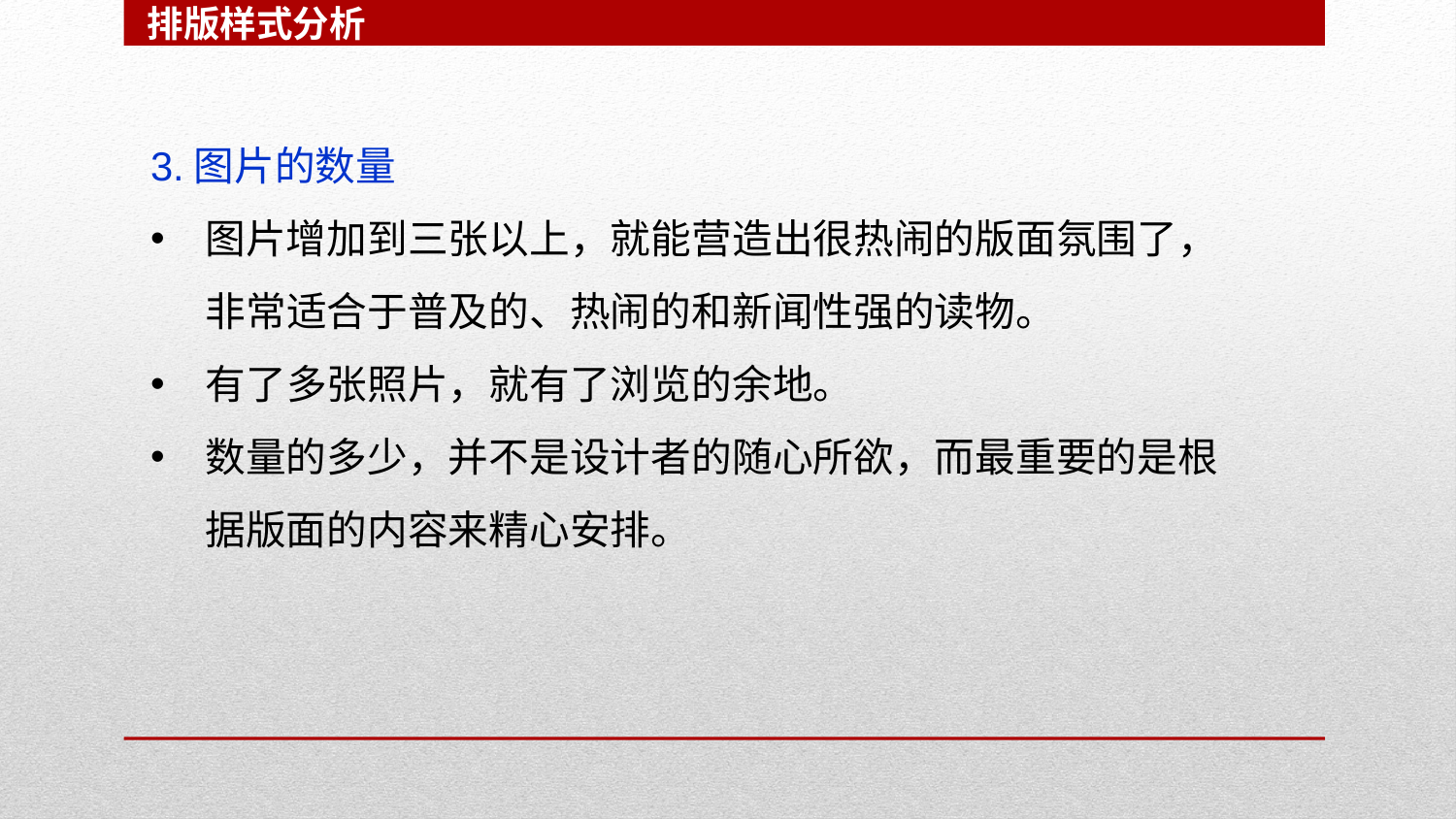

排版样式分析

3.图片的数量
图片增加到三张以上，就能营造出很热闹的版面氛围了，非常适合于普及的、热闹的和新闻性强的读物。
有了多张照片，就有了浏览的余地。
数量的多少，并不是设计者的随心所欲，而最重要的是根据版面的内容来精心安排。